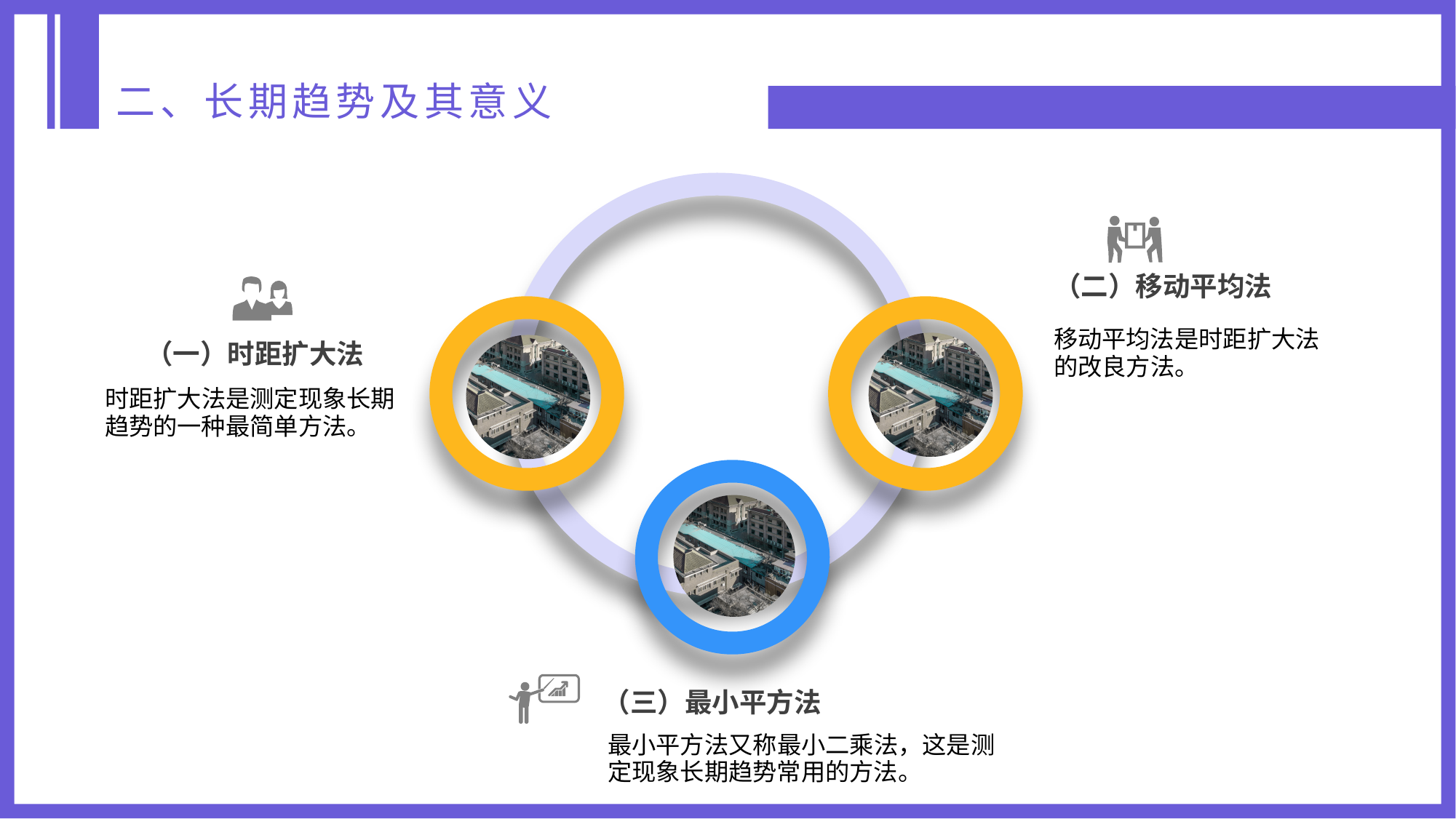

二、长期趋势及其意义

（二）移动平均法

移动平均法是时距扩大法的改良方法。
（一）时距扩大法

时距扩大法是测定现象长期趋势的一种最简单方法。

（三）最小平方法
最小平方法又称最小二乘法，这是测定现象长期趋势常用的方法。